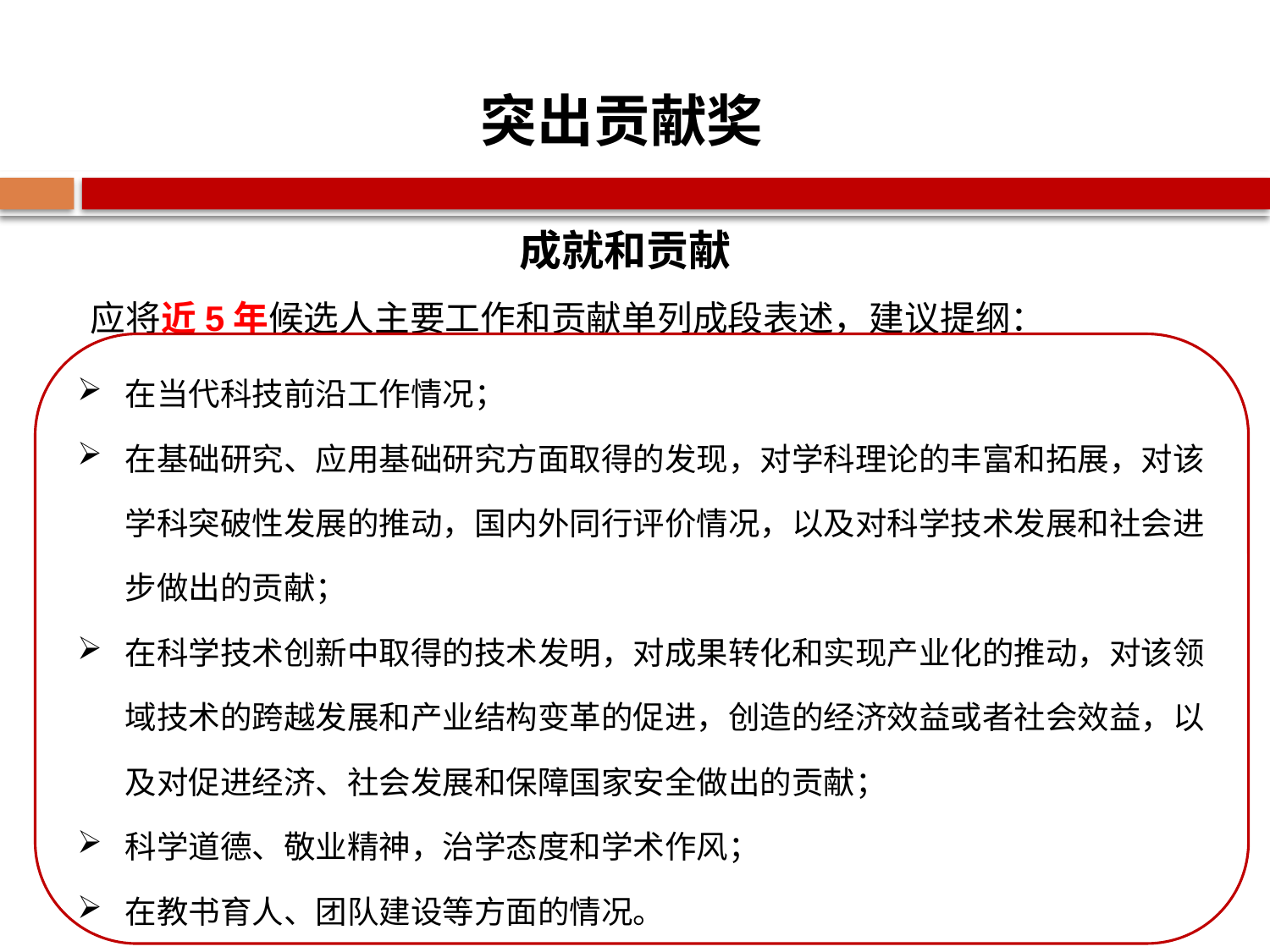

突出贡献奖
成就和贡献
应将近5年候选人主要工作和贡献单列成段表述，建议提纲：
在当代科技前沿工作情况；
在基础研究、应用基础研究方面取得的发现，对学科理论的丰富和拓展，对该学科突破性发展的推动，国内外同行评价情况，以及对科学技术发展和社会进步做出的贡献；
在科学技术创新中取得的技术发明，对成果转化和实现产业化的推动，对该领域技术的跨越发展和产业结构变革的促进，创造的经济效益或者社会效益，以及对促进经济、社会发展和保障国家安全做出的贡献；
科学道德、敬业精神，治学态度和学术作风；
在教书育人、团队建设等方面的情况。